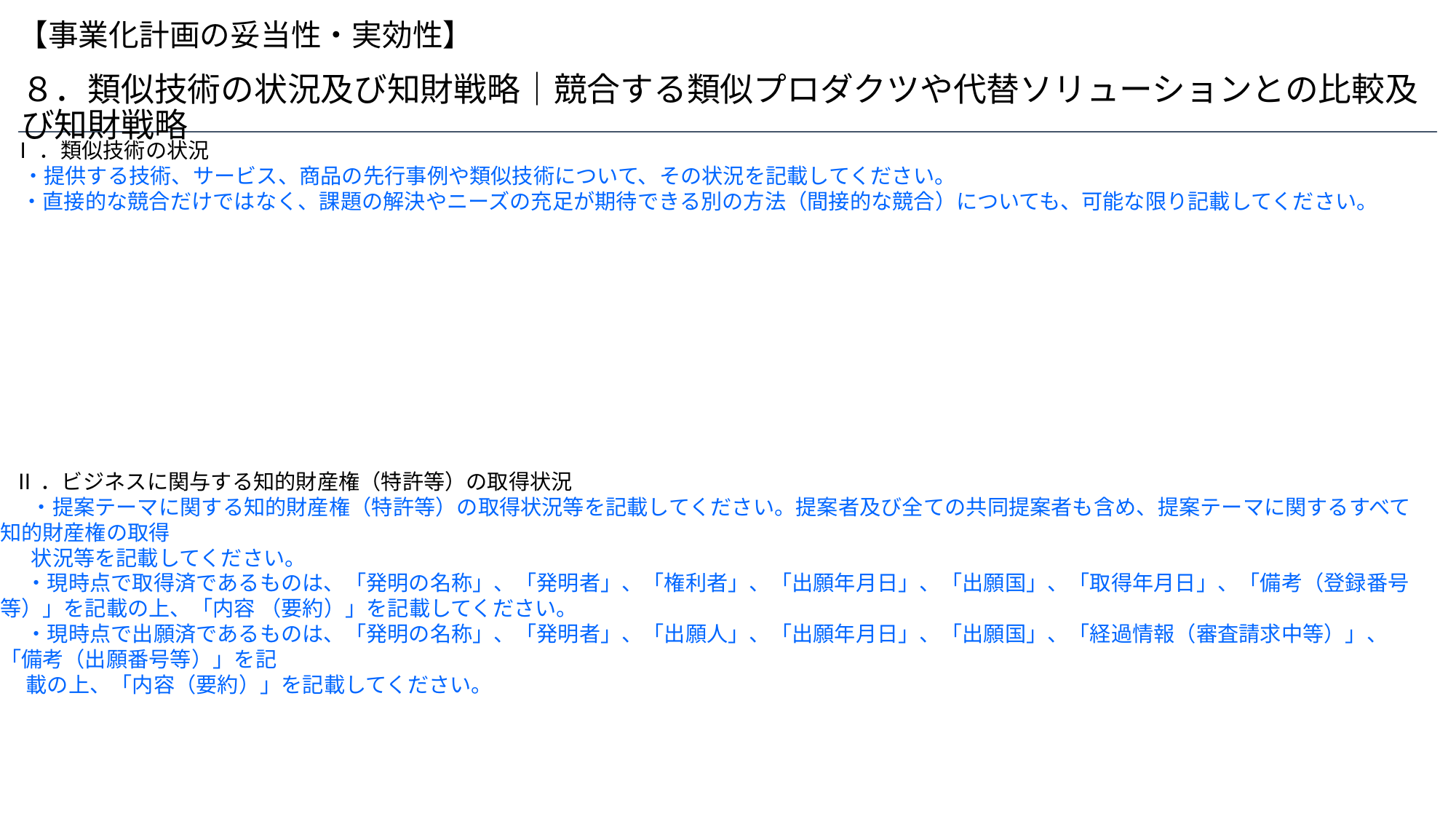

【事業化計画の妥当性・実効性】
８．類似技術の状況及び知財戦略｜競合する類似プロダクツや代替ソリューションとの比較及び知財戦略

Ⅰ．類似技術の状況
 ・提供する技術、サービス、商品の先行事例や類似技術について、その状況を記載してください。
・直接的な競合だけではなく、課題の解決やニーズの充足が期待できる別の方法（間接的な競合）についても、可能な限り記載してください。

   Ⅱ．ビジネスに関与する知的財産権（特許等）の取得状況
 　・提案テーマに関する知的財産権（特許等）の取得状況等を記載してください。提案者及び全ての共同提案者も含め、提案テーマに関するすべて知的財産権の取得
 　状況等を記載してください。
　 ・現時点で取得済であるものは、「発明の名称」、「発明者」、「権利者」、「出願年月日」、「出願国」、「取得年月日」、「備考（登録番号等）」を記載の上、「内容 （要約）」を記載してください。
　 ・現時点で出願済であるものは、「発明の名称」、「発明者」、「出願人」、「出願年月日」、「出願国」、「経過情報（審査請求中等）」、「備考（出願番号等）」を記
　 載の上、「内容（要約）」を記載してください。